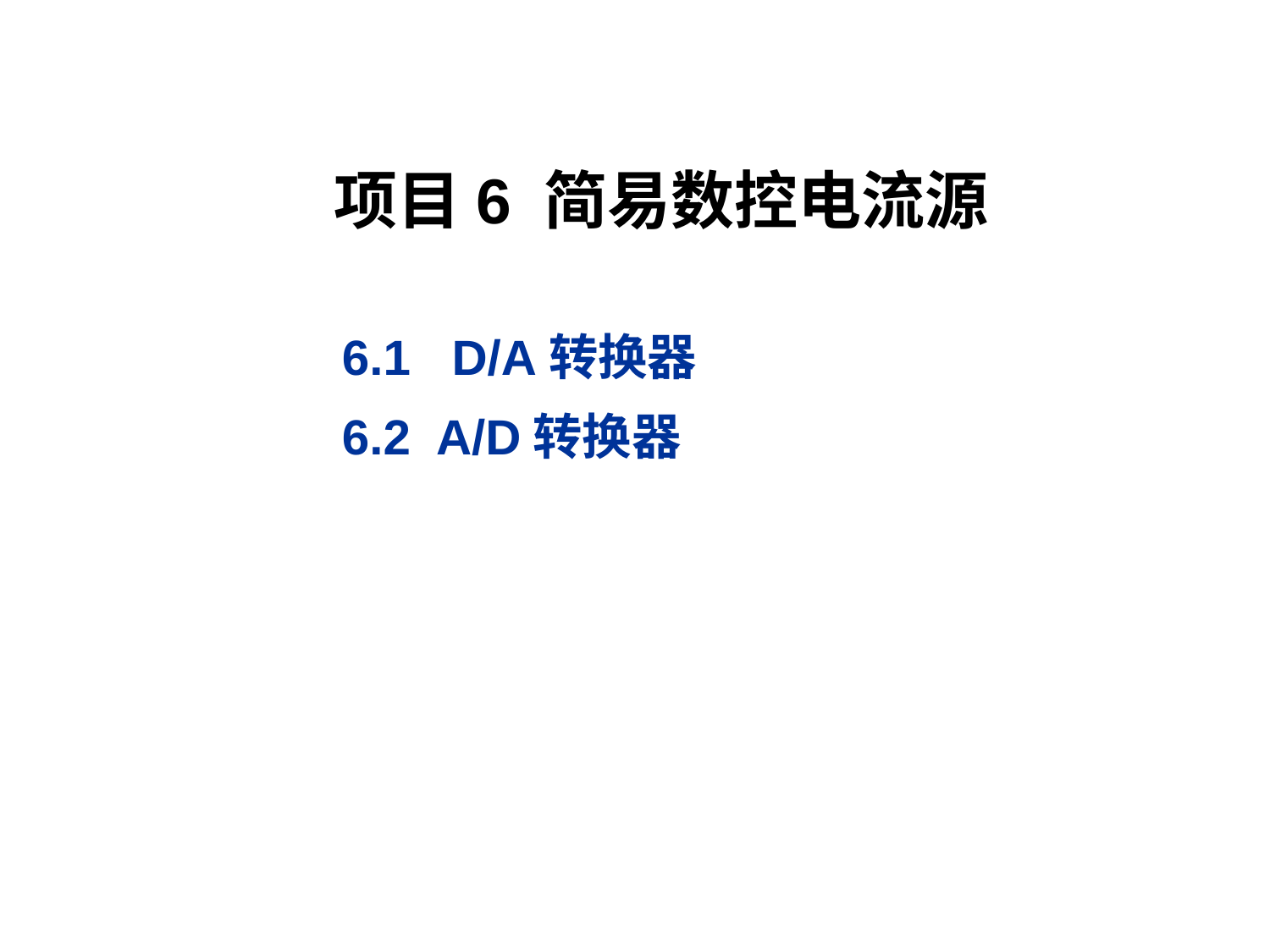

# 项目6 简易数控电流源
6.1   D/A转换器
6.2  A/D转换器